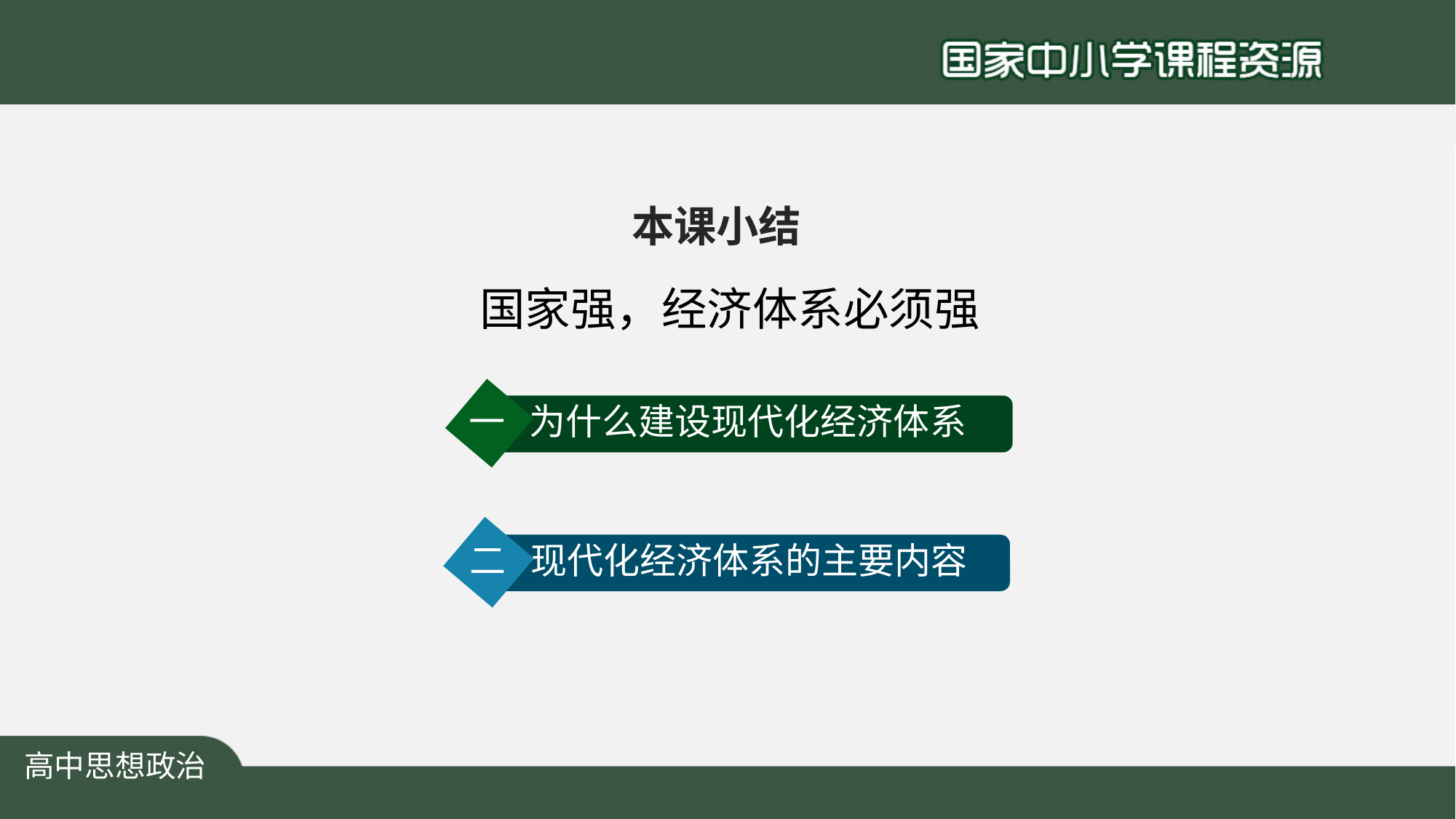

本课小结
国家强，经济体系必须强

一   为什么建设现代化经济体系

二   现代化经济体系的主要内容